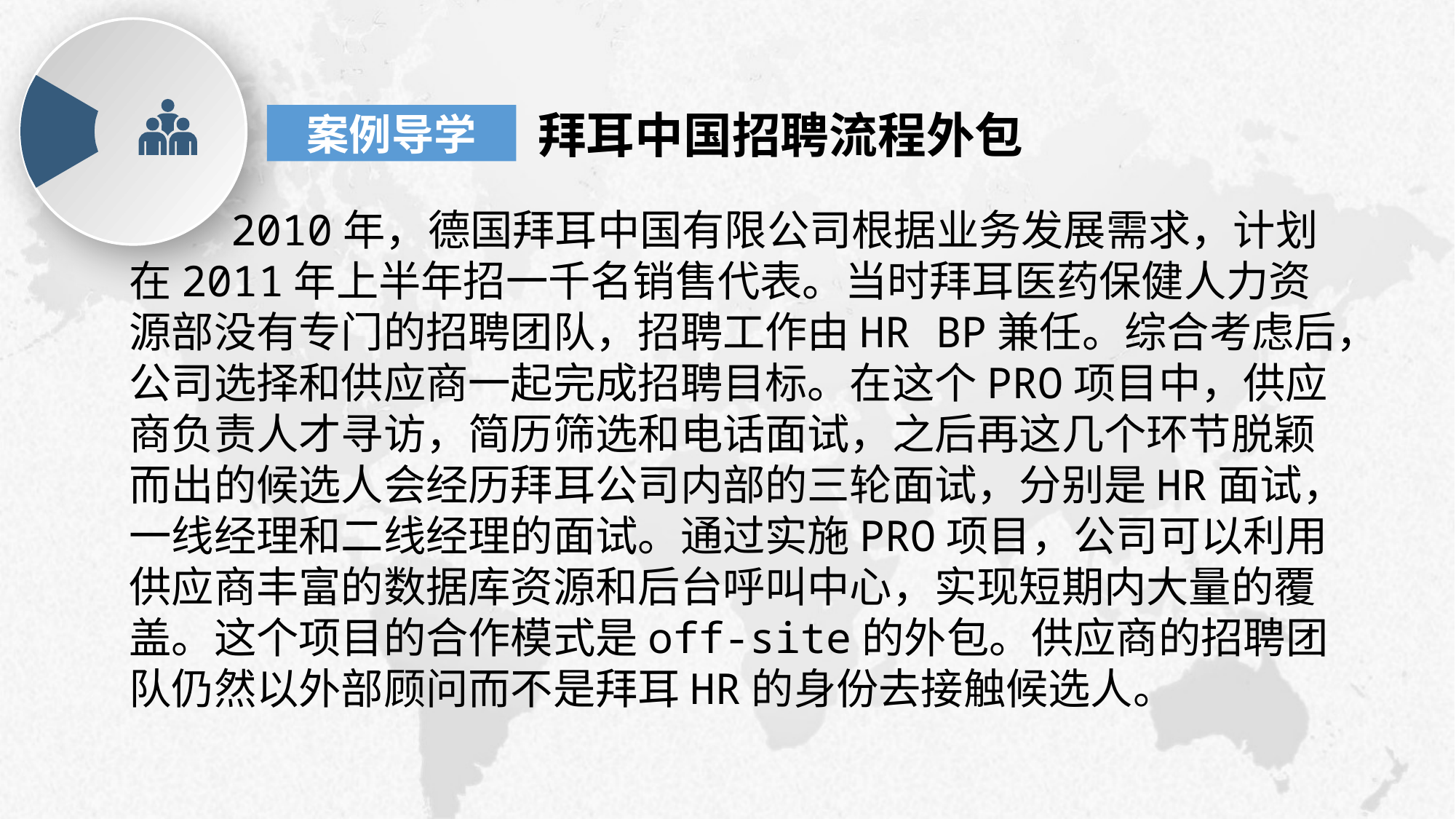

拜耳中国招聘流程外包
案例导学
    2010年，德国拜耳中国有限公司根据业务发展需求，计划在2011年上半年招一千名销售代表。当时拜耳医药保健人力资源部没有专门的招聘团队，招聘工作由HR BP兼任。综合考虑后，公司选择和供应商一起完成招聘目标。在这个PRO项目中，供应商负责人才寻访，简历筛选和电话面试，之后再这几个环节脱颖而出的候选人会经历拜耳公司内部的三轮面试，分别是HR面试，一线经理和二线经理的面试。通过实施PRO项目，公司可以利用供应商丰富的数据库资源和后台呼叫中心，实现短期内大量的覆盖。这个项目的合作模式是off-site的外包。供应商的招聘团队仍然以外部顾问而不是拜耳HR的身份去接触候选人。
e7d195523061f1c0deeec63e560781cfd59afb0ea006f2a87ABB68BF51EA6619813959095094C18C62A12F549504892A4AAA8C1554C6663626E05CA27F281A14E6983772AFC3FB97135759321DEA3D70CCCB10945EC5A0322096E752803368C2184698845E3CCD6DB7F651295A8E4F3FDC19EA64A2B4A4AC1434B55AAE41CF0BF61B375C23F3039959E085EE760725AA